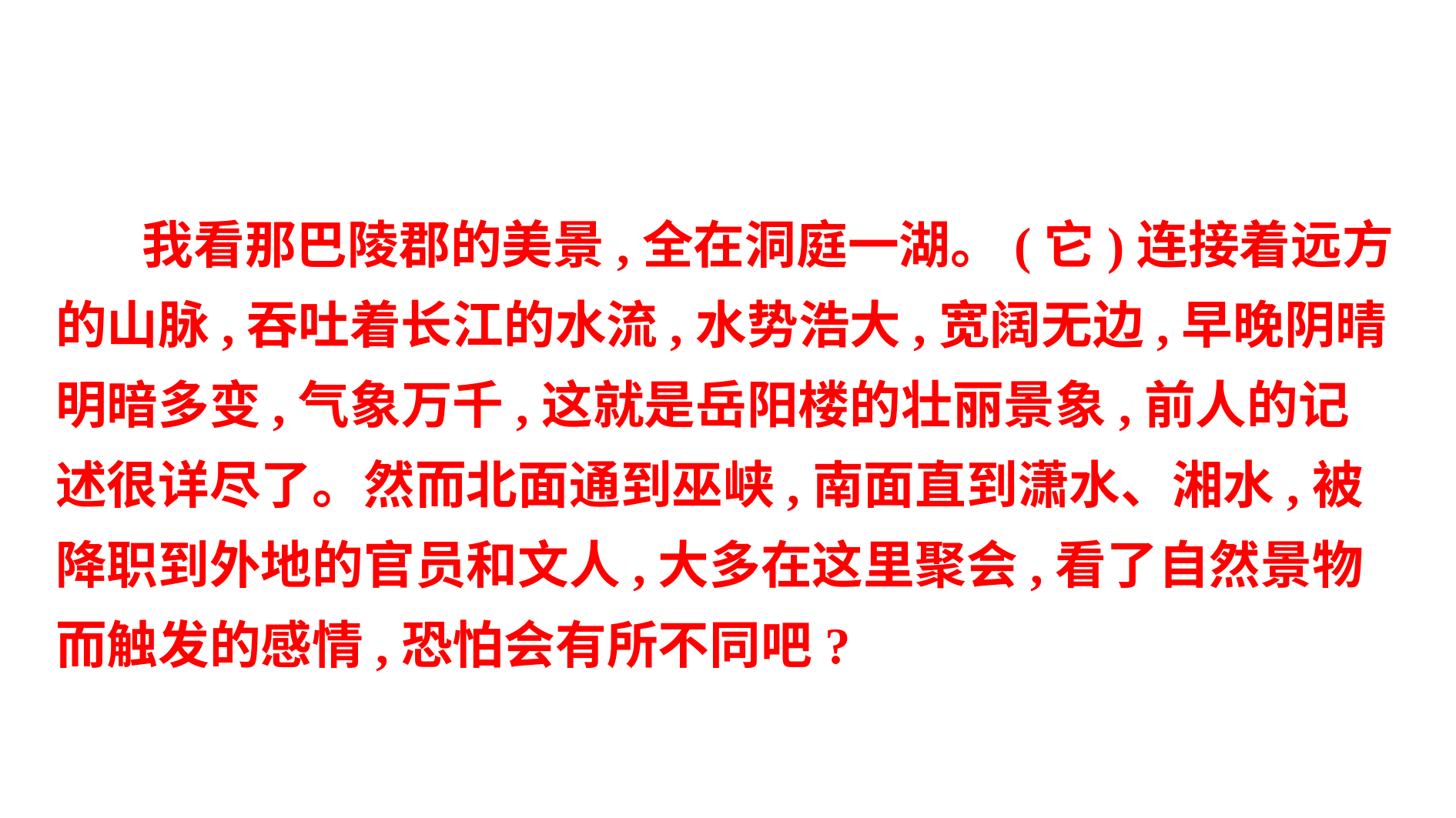

我看那巴陵郡的美景,全在洞庭一湖。(它)连接着远方的山脉,吞吐着长江的水流,水势浩大,宽阔无边,早晚阴晴明暗多变,气象万千,这就是岳阳楼的壮丽景象,前人的记述很详尽了。然而北面通到巫峡,南面直到潇水、湘水,被降职到外地的官员和文人,大多在这里聚会,看了自然景物而触发的感情,恐怕会有所不同吧?